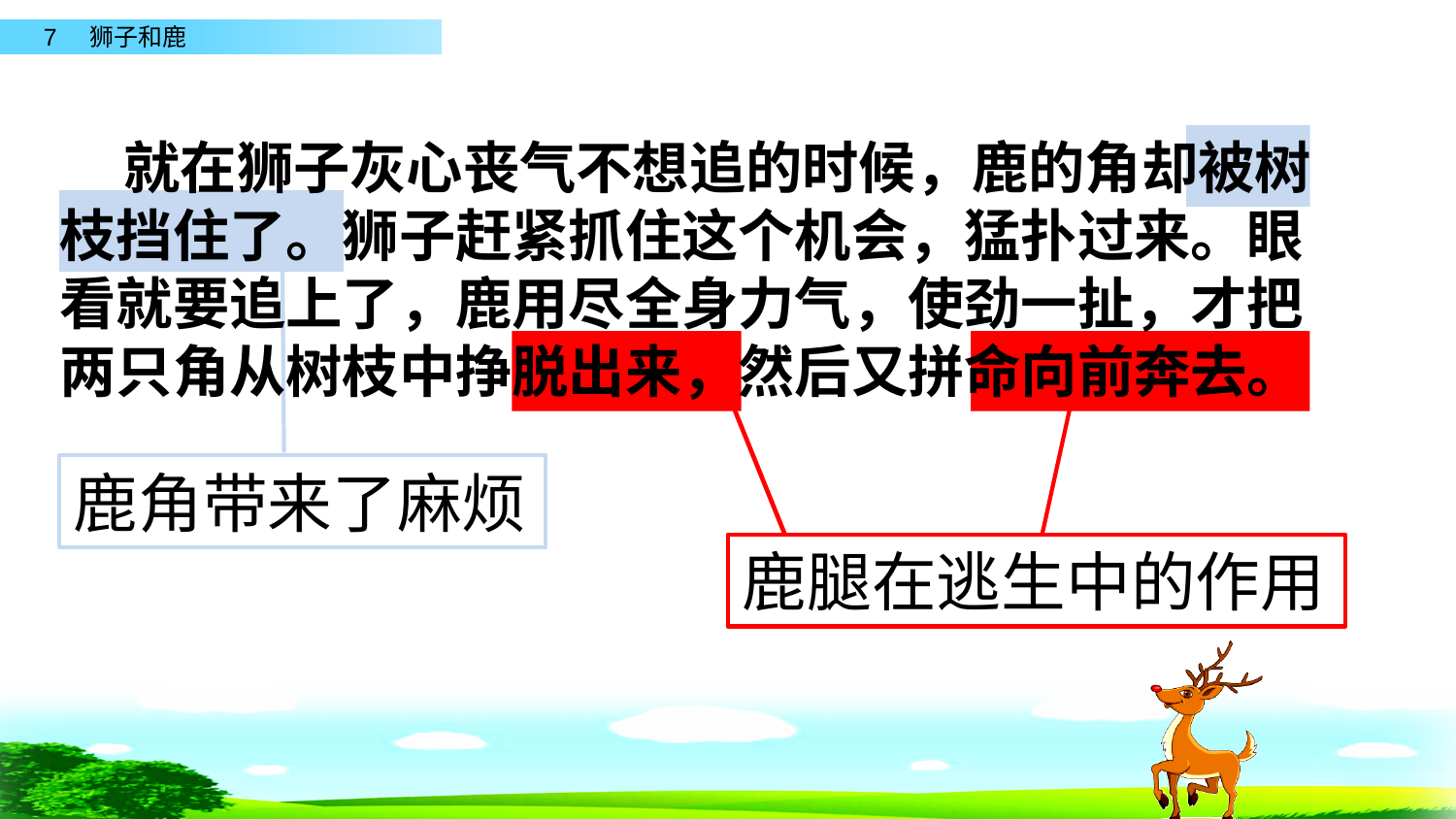

就在狮子灰心丧气不想追的时候，鹿的角却被树枝挡住了。狮子赶紧抓住这个机会，猛扑过来。眼看就要追上了，鹿用尽全身力气，使劲一扯，才把两只角从树枝中挣脱出来，然后又拼命向前奔去。

鹿腿在逃生中的作用
鹿角带来了麻烦